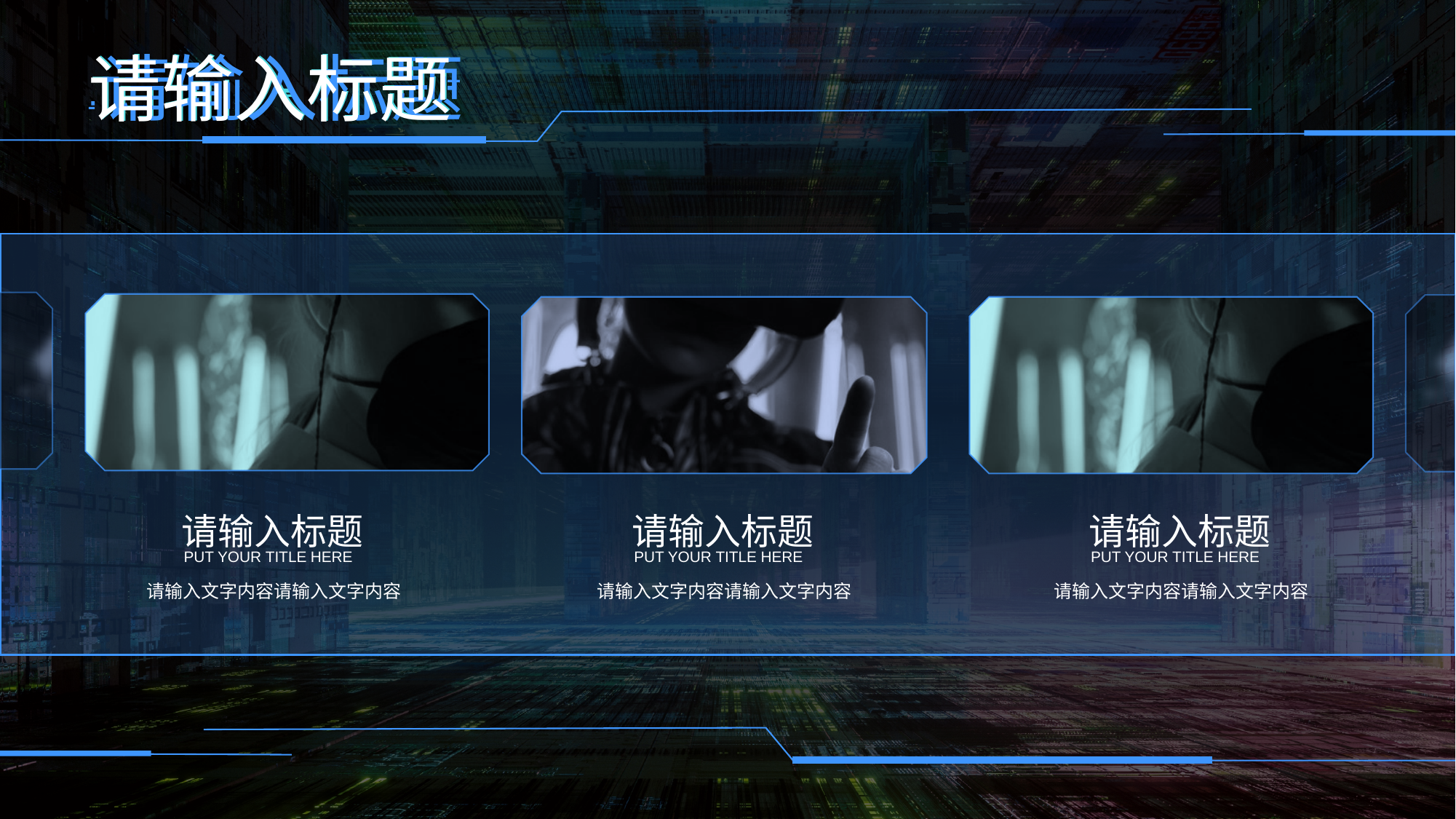

请输入标题
请输入标题
请输入标题

请输入标题
put your title here
请输入文字内容请输入文字内容
请输入标题
put your title here
请输入文字内容请输入文字内容
请输入标题
put your title here
请输入文字内容请输入文字内容